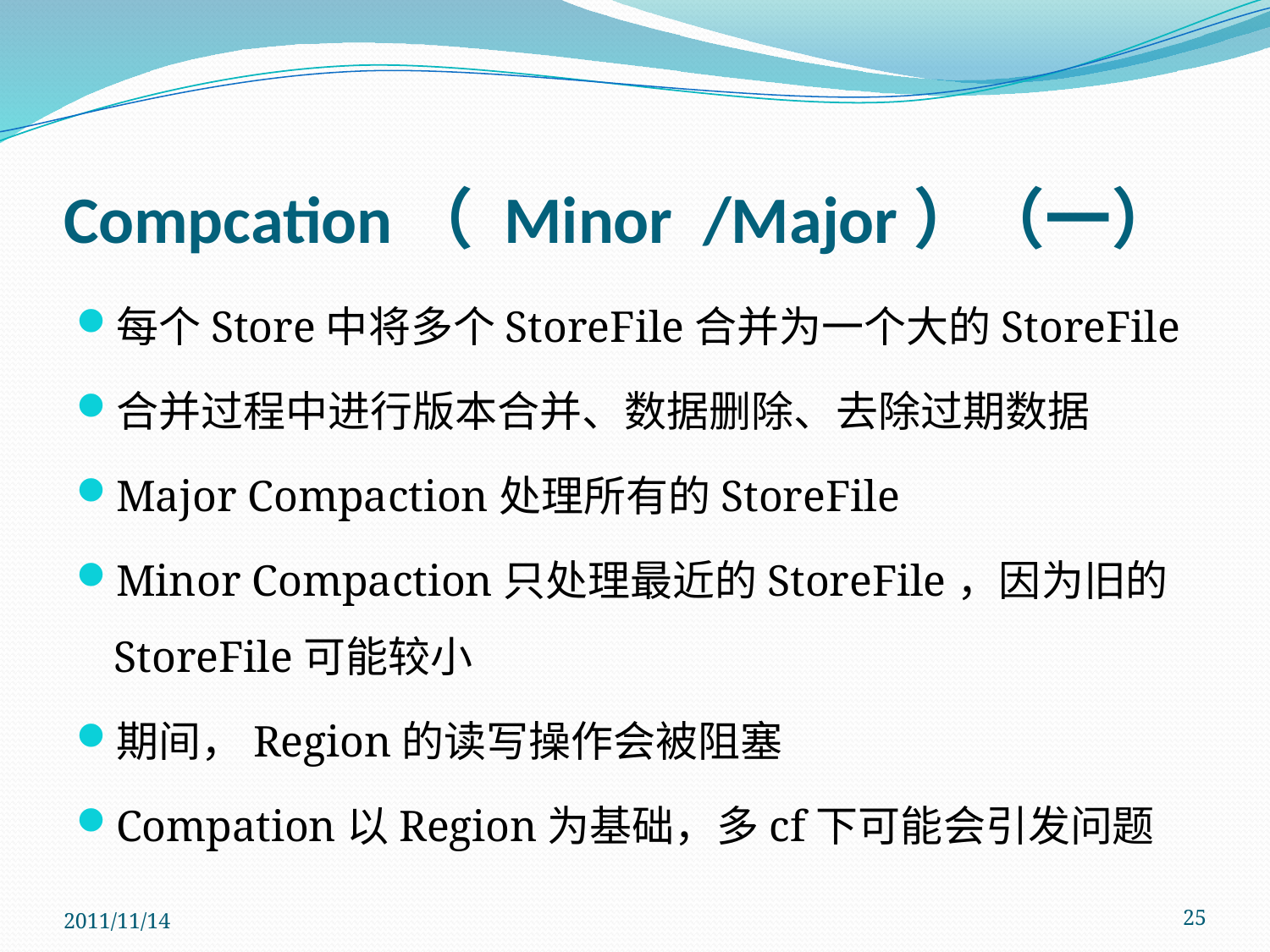

# Compcation（ Minor  /Major）（一）
每个Store中将多个StoreFile合并为一个大的StoreFile
合并过程中进行版本合并、数据删除、去除过期数据
Major Compaction处理所有的StoreFile
Minor Compaction只处理最近的StoreFile，因为旧的StoreFile可能较小
期间，Region的读写操作会被阻塞
Compation以Region为基础，多cf下可能会引发问题
2011/11/14
25